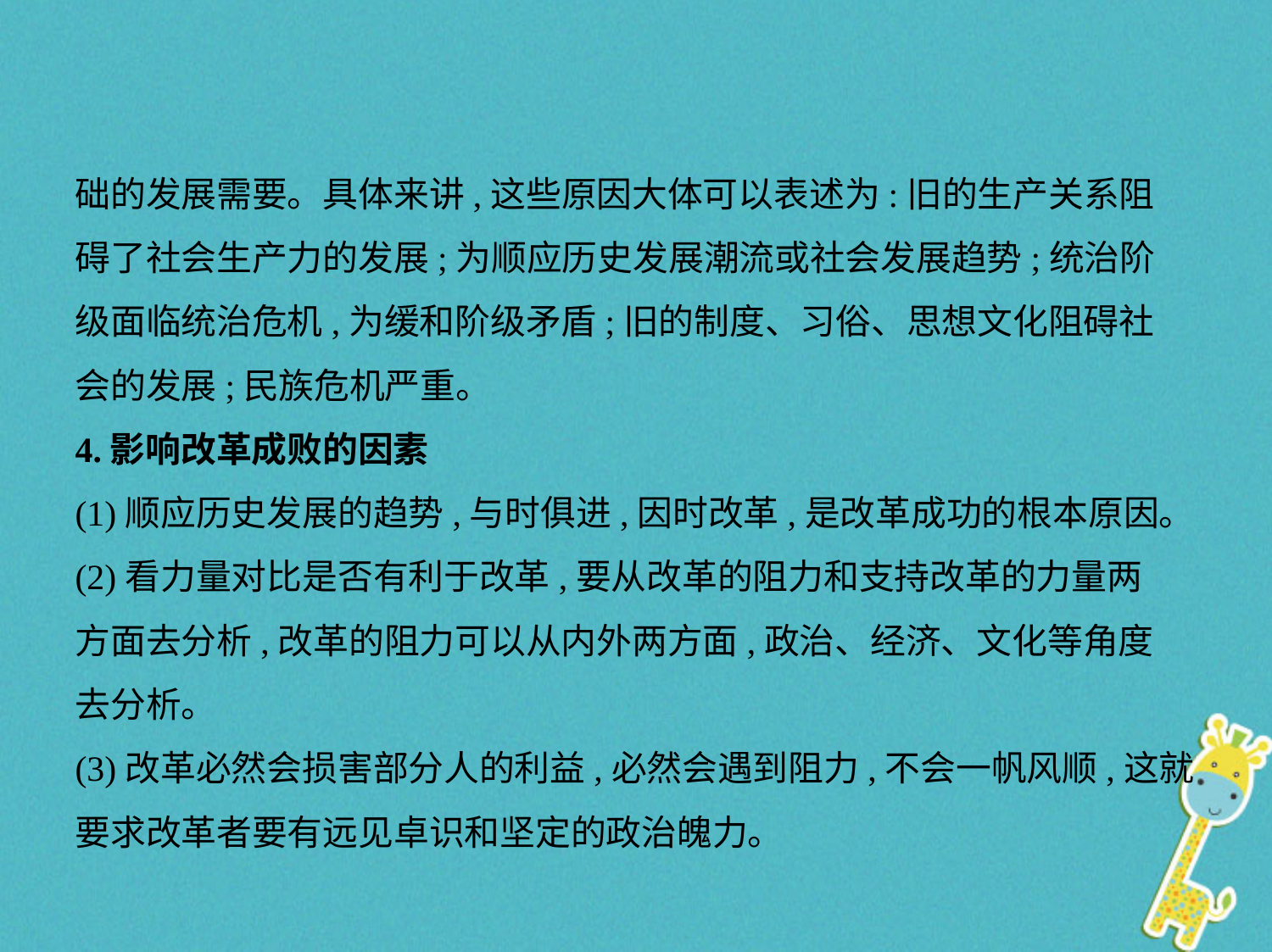

础的发展需要。具体来讲,这些原因大体可以表述为:旧的生产关系阻
碍了社会生产力的发展;为顺应历史发展潮流或社会发展趋势;统治阶
级面临统治危机,为缓和阶级矛盾;旧的制度、习俗、思想文化阻碍社
会的发展;民族危机严重。
4.影响改革成败的因素
(1)顺应历史发展的趋势,与时俱进,因时改革,是改革成功的根本原因。
(2)看力量对比是否有利于改革,要从改革的阻力和支持改革的力量两
方面去分析,改革的阻力可以从内外两方面,政治、经济、文化等角度
去分析。
(3)改革必然会损害部分人的利益,必然会遇到阻力,不会一帆风顺,这就
要求改革者要有远见卓识和坚定的政治魄力。